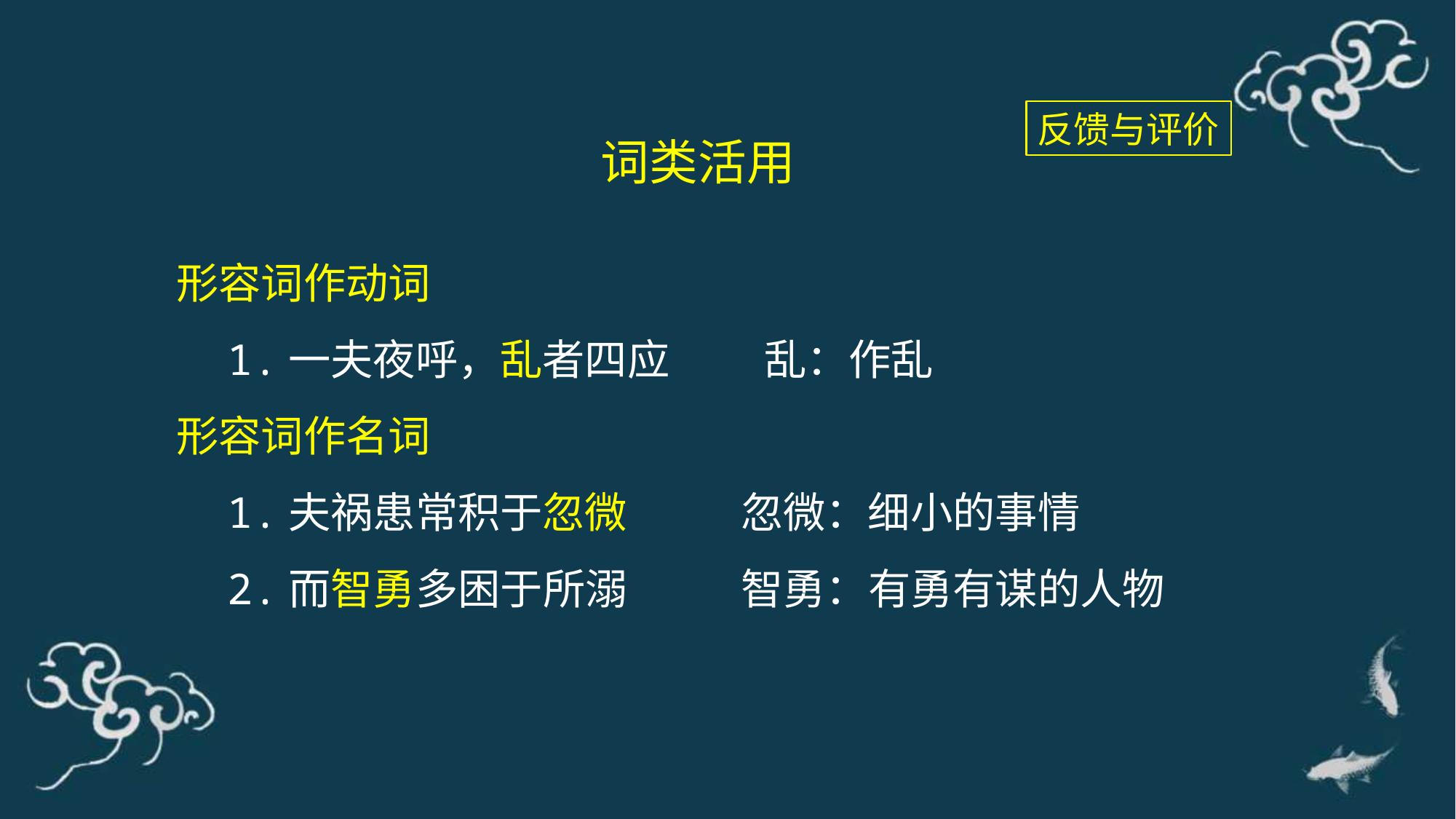

反馈与评价
词类活用
形容词作动词
  1.一夫夜呼，乱者四应          乱：作乱
形容词作名词
  1.夫祸患常积于忽微            忽微：细小的事情
  2.而智勇多困于所溺            智勇：有勇有谋的人物